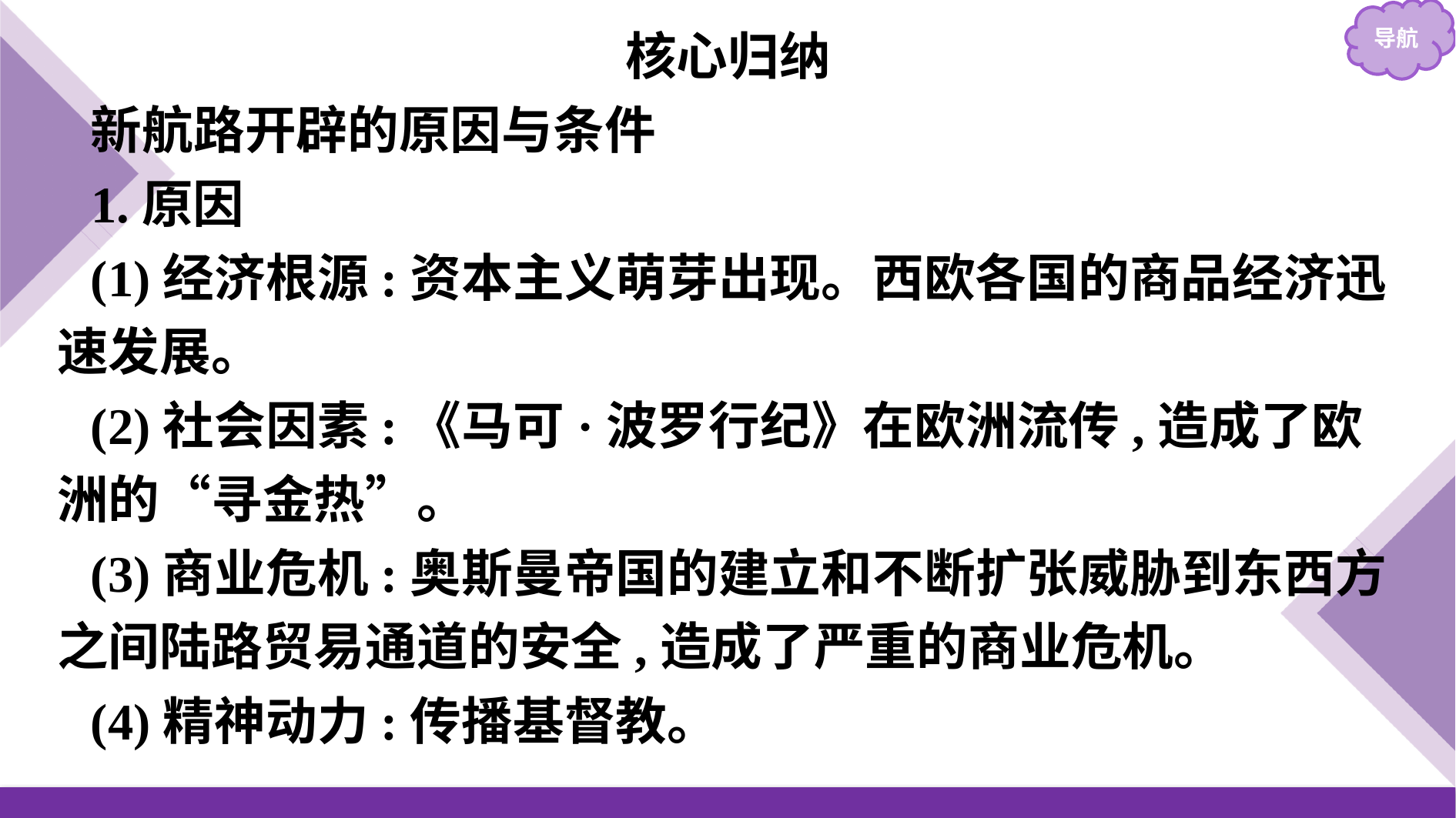

核心归纳
新航路开辟的原因与条件
1.原因
(1)经济根源:资本主义萌芽出现。西欧各国的商品经济迅速发展。
(2)社会因素:《马可·波罗行纪》在欧洲流传,造成了欧洲的“寻金热”。
(3)商业危机:奥斯曼帝国的建立和不断扩张威胁到东西方之间陆路贸易通道的安全,造成了严重的商业危机。
(4)精神动力:传播基督教。